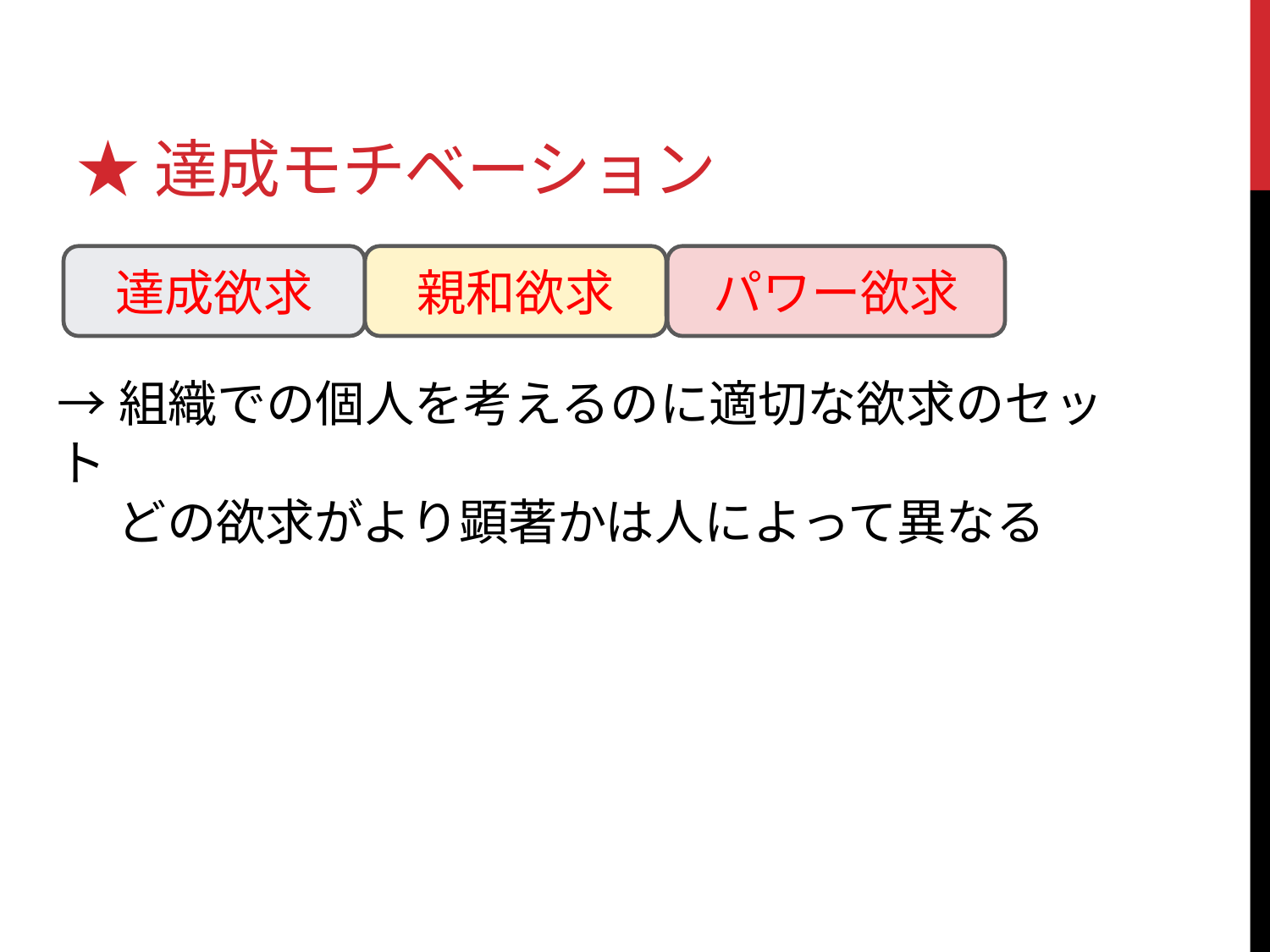

# ★達成モチベーション
達成欲求
親和欲求
パワー欲求
→組織での個人を考えるのに適切な欲求のセット
　 どの欲求がより顕著かは人によって異なる